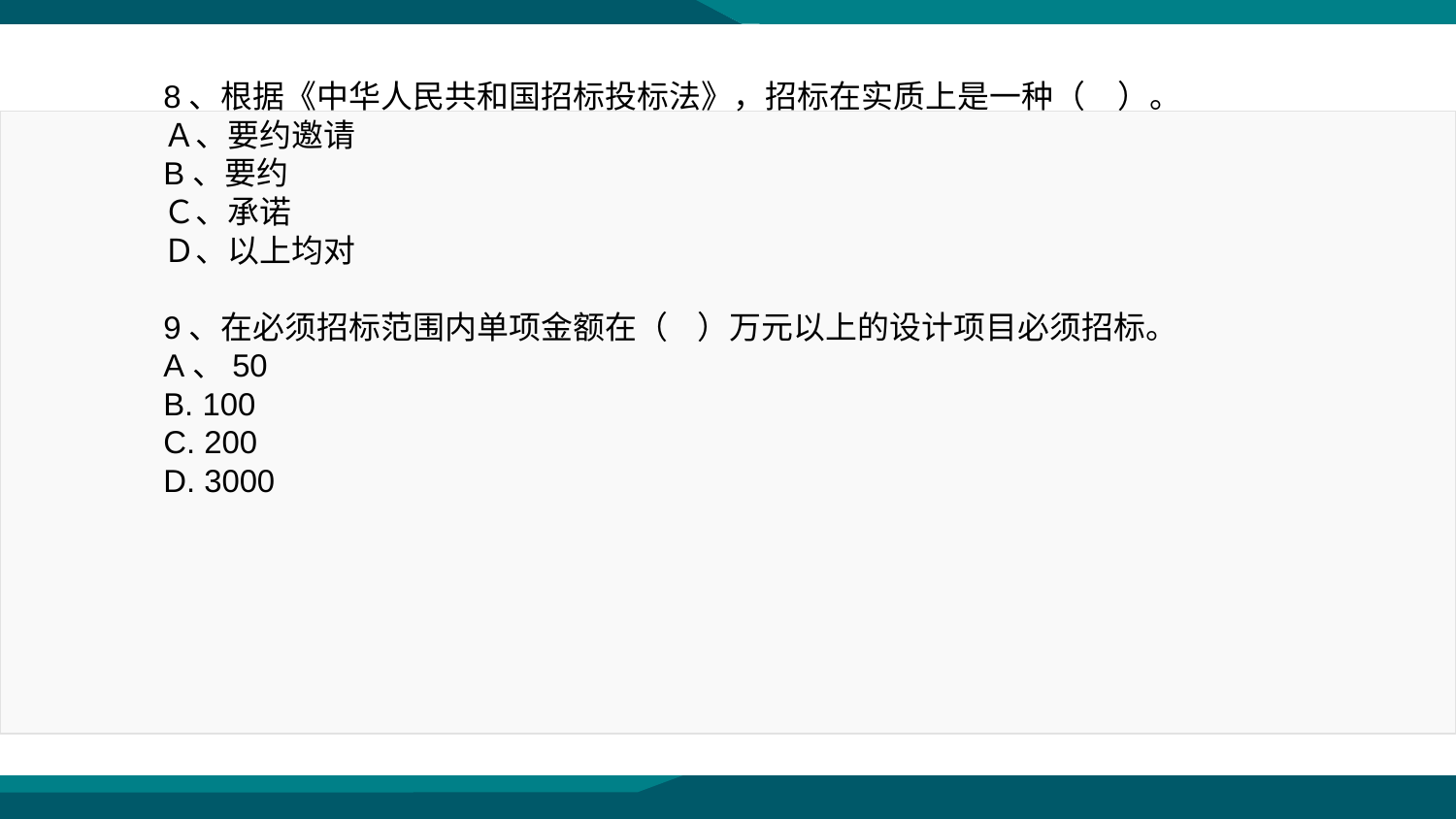

8、根据《中华人民共和国招标投标法》，招标在实质上是一种（　）。
Ａ、要约邀请
B、要约
Ｃ、承诺
Ｄ、以上均对

9、在必须招标范围内单项金额在（    ）万元以上的设计项目必须招标。
A、50
B. 100
C. 200
D. 3000